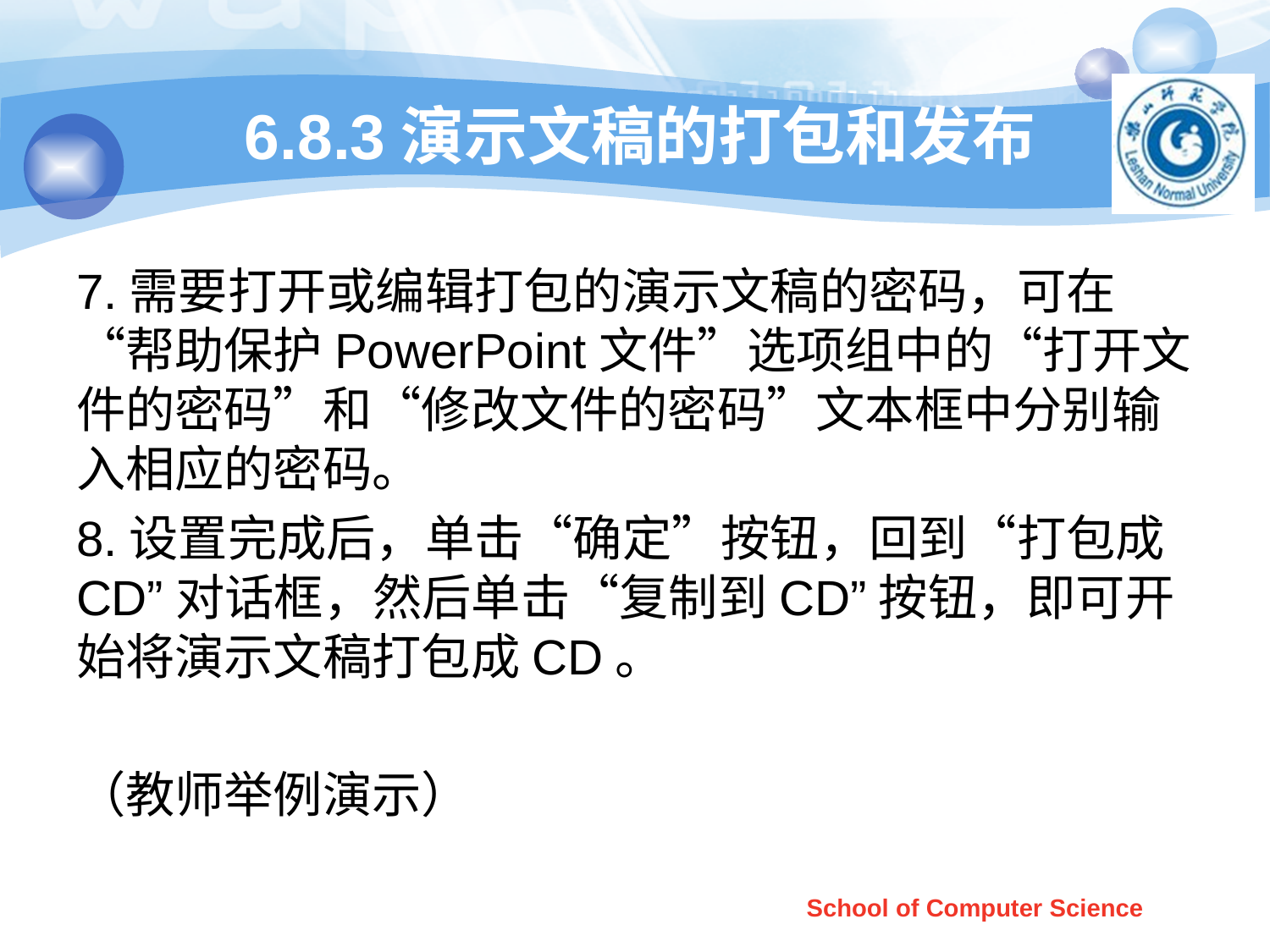

# 6.8.3演示文稿的打包和发布
7.需要打开或编辑打包的演示文稿的密码，可在“帮助保护PowerPoint文件”选项组中的“打开文件的密码”和“修改文件的密码”文本框中分别输入相应的密码。
8.设置完成后，单击“确定”按钮，回到“打包成CD”对话框，然后单击“复制到CD”按钮，即可开始将演示文稿打包成CD。

（教师举例演示）
School of Computer Science